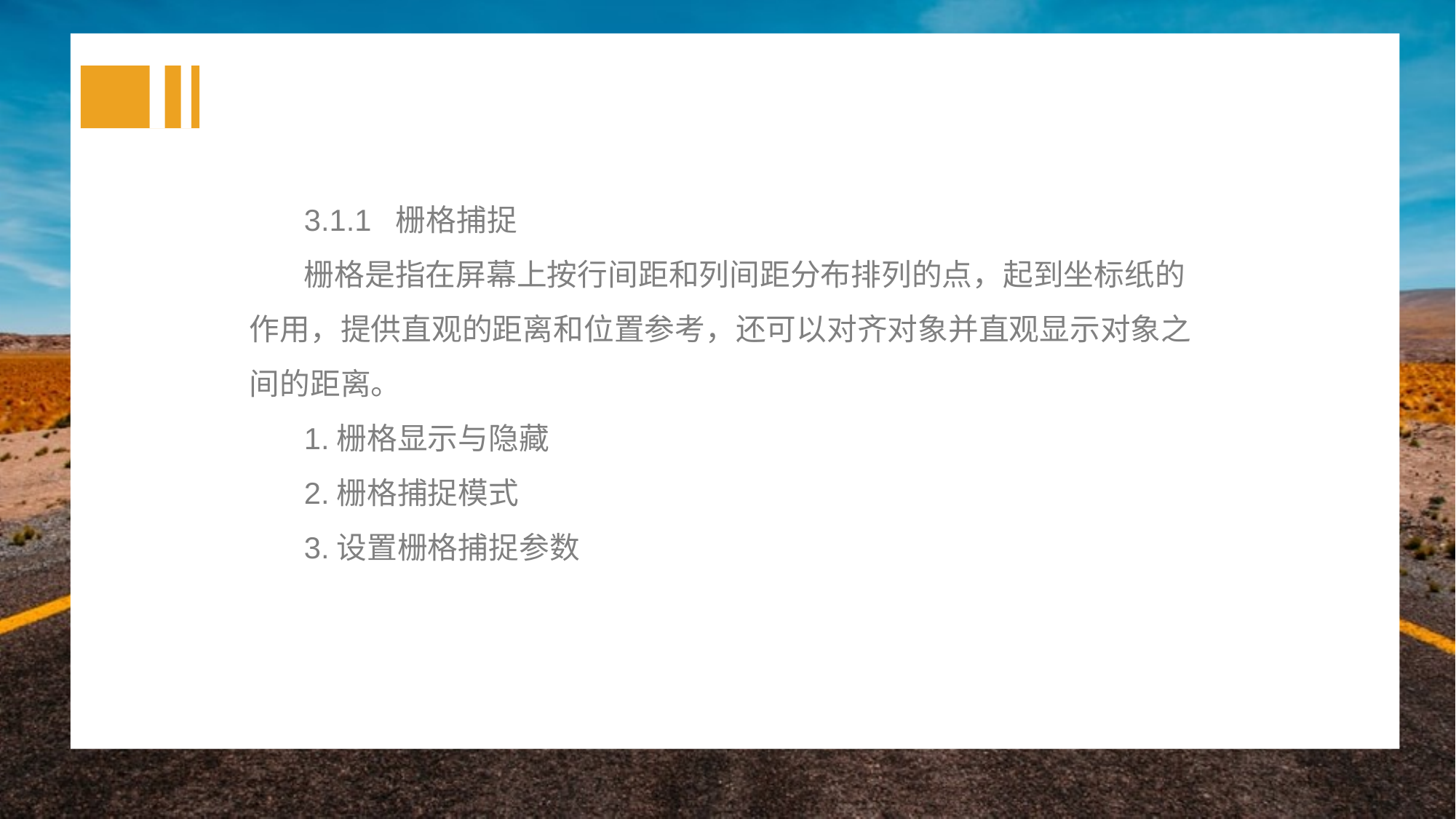

3.1.1  栅格捕捉
栅格是指在屏幕上按行间距和列间距分布排列的点，起到坐标纸的作用，提供直观的距离和位置参考，还可以对齐对象并直观显示对象之间的距离。
1.栅格显示与隐藏
2.栅格捕捉模式
3.设置栅格捕捉参数